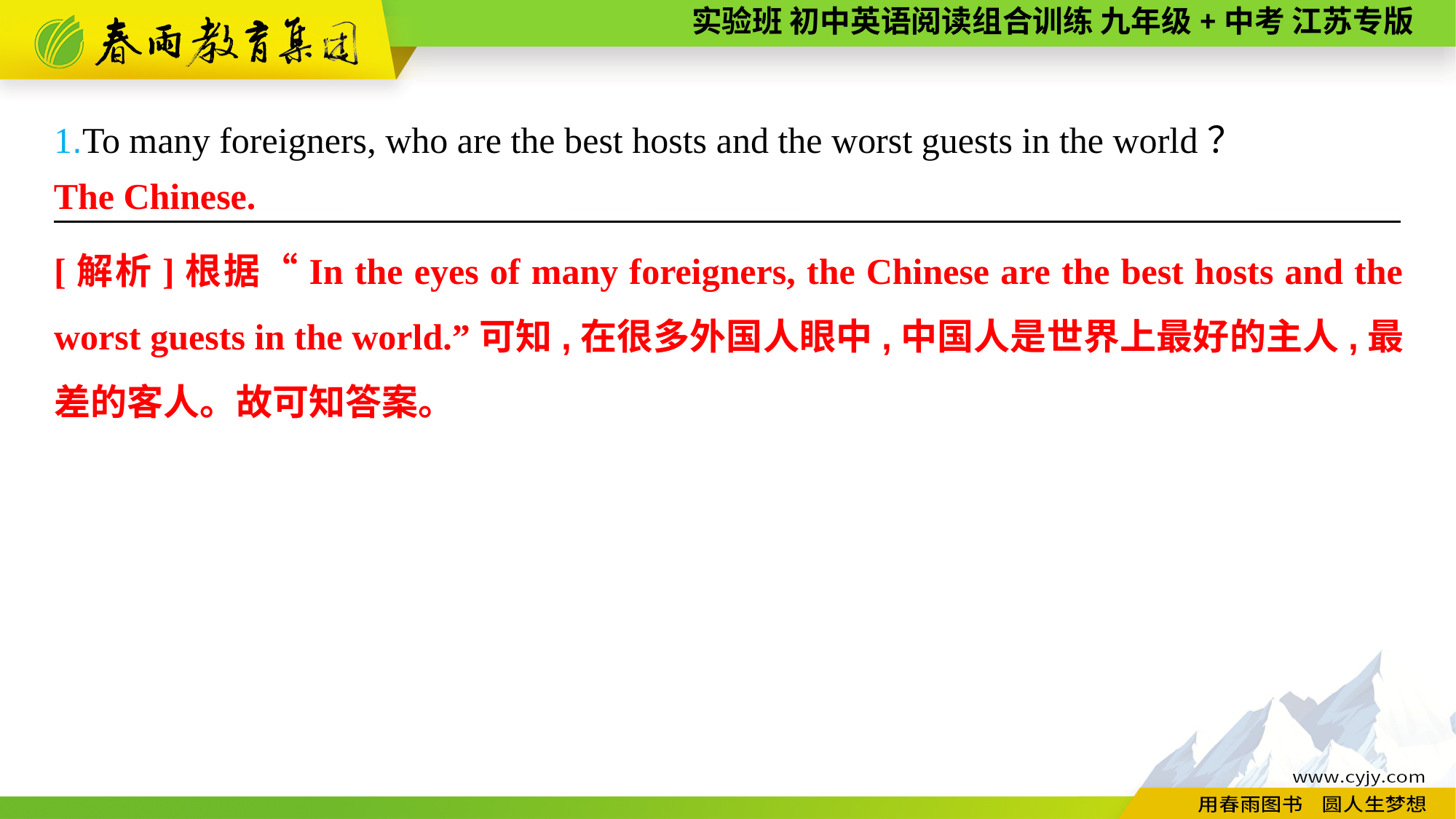

1.To many foreigners, who are the best hosts and the worst guests in the world？
————————                        ——  ————                                                  ————
The Chinese.
[解析]根据“In the eyes of many foreigners, the Chinese are the best hosts and the worst guests in the world.”可知,在很多外国人眼中,中国人是世界上最好的主人,最差的客人。故可知答案。